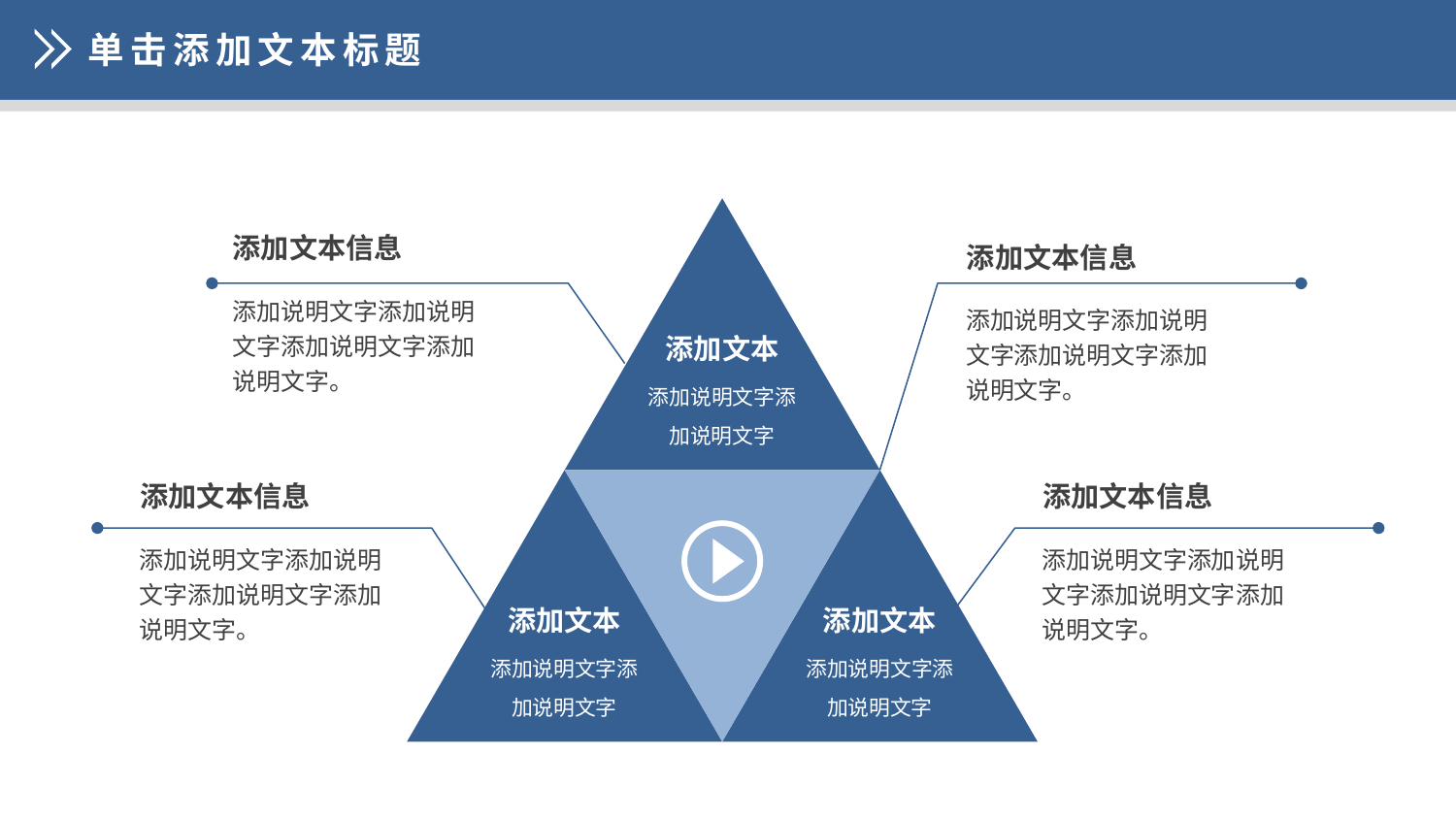

单击添加文本标题

添加文本信息
添加文本信息

添加说明文字添加说明文字添加说明文字添加说明文字。

添加说明文字添加说明文字添加说明文字添加说明文字。
添加文本
添加说明文字添加说明文字
添加文本信息
添加文本信息

添加说明文字添加说明文字添加说明文字添加说明文字。
添加说明文字添加说明文字添加说明文字添加说明文字。
添加文本
添加说明文字添加说明文字
添加文本
添加说明文字添加说明文字